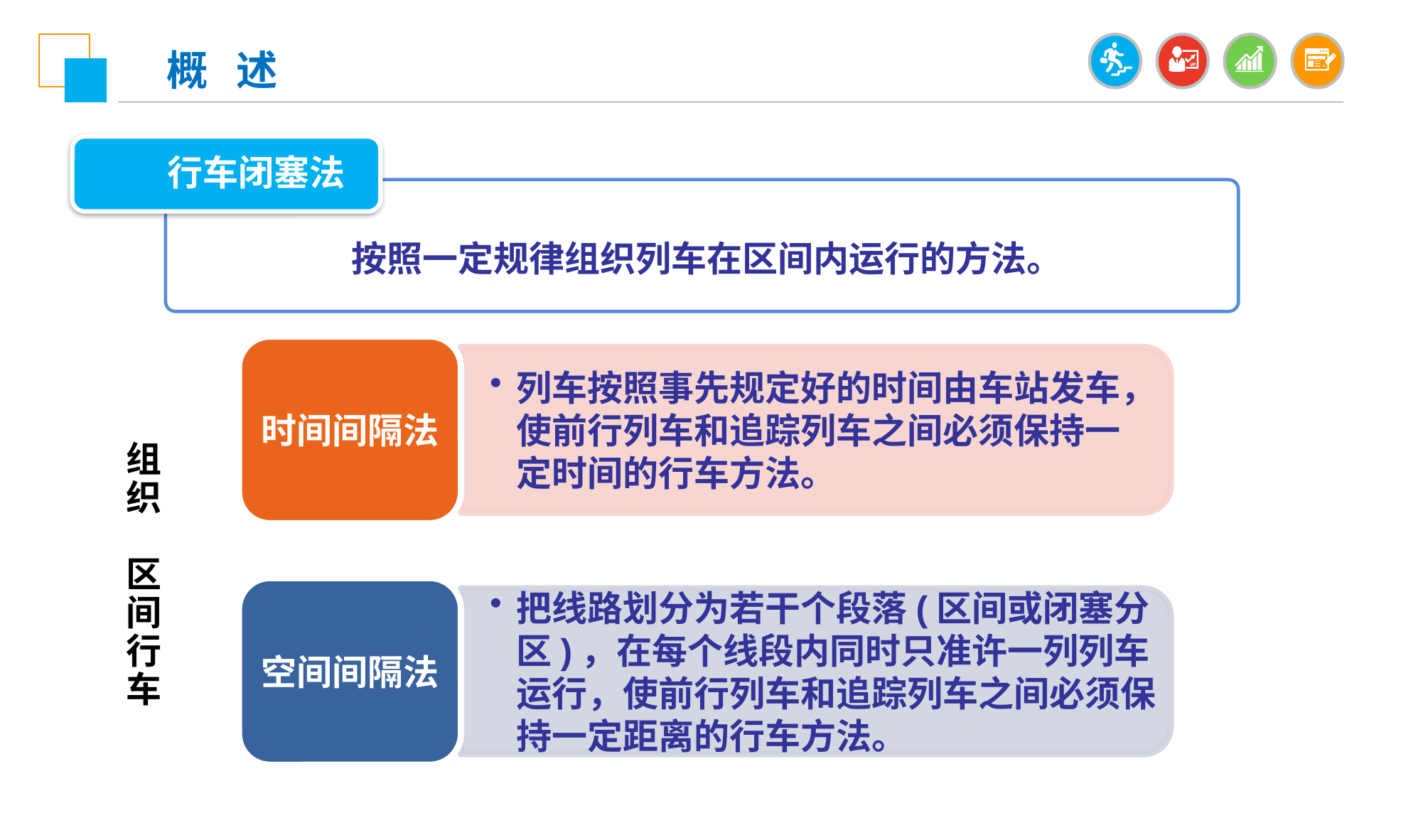

概   述

行车闭塞法

按照一定规律组织列车在区间内运行的方法。

时间间隔法

列车按照事先规定好的时间由车站发车，使前行列车和追踪列车之间必须保持一定时间的行车方法。
组织    区间行车

空间间隔法

把线路划分为若干个段落(区间或闭塞分区)，在每个线段内同时只准许一列列车运行，使前行列车和追踪列车之间必须保持一定距离的行车方法。